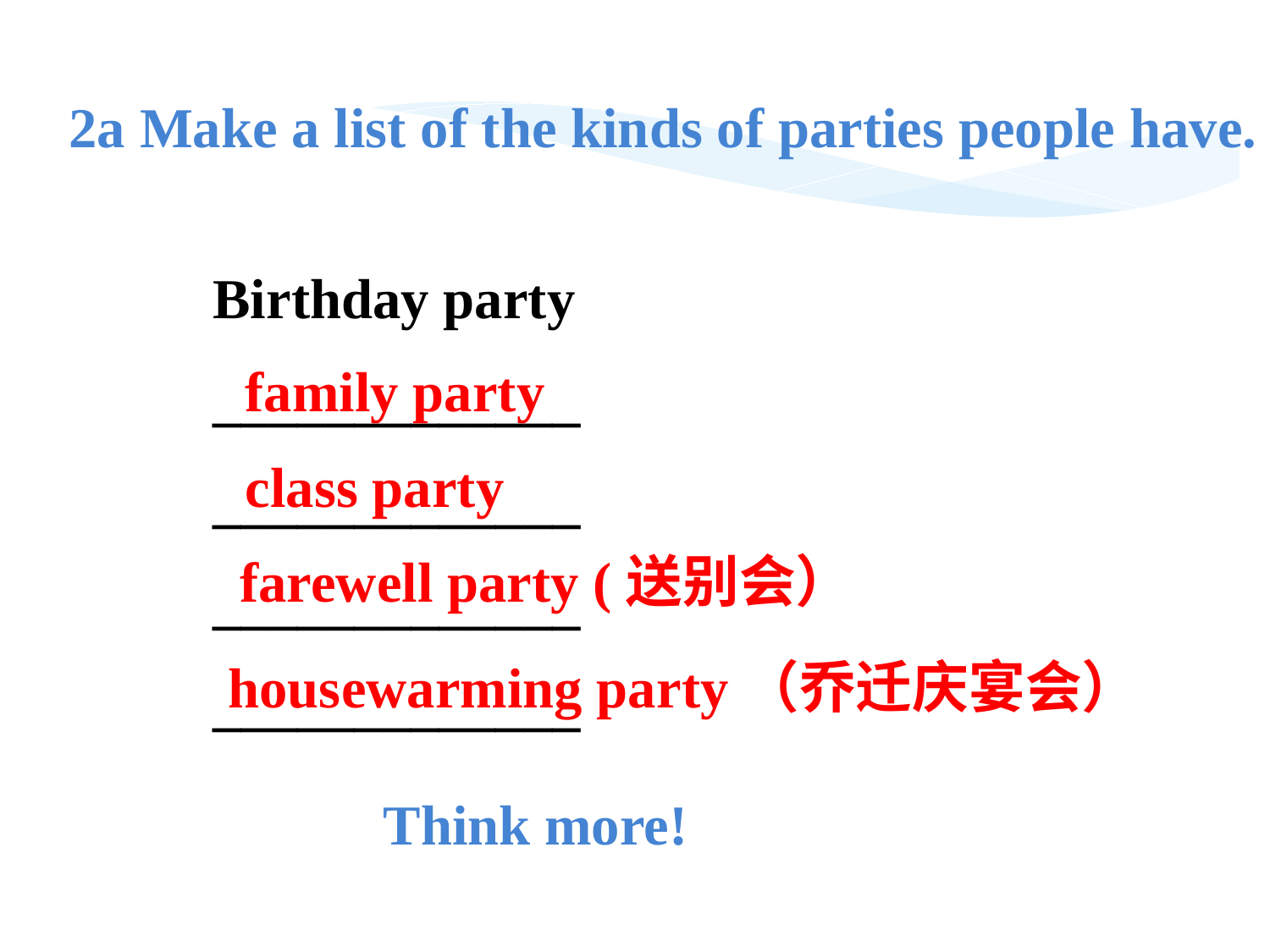

2a Make a list of the kinds of parties people have.

Birthday party
_____________
_____________
_____________
_____________
family party
class party
farewell party (送别会）
housewarming party（乔迁庆宴会）
Think more!